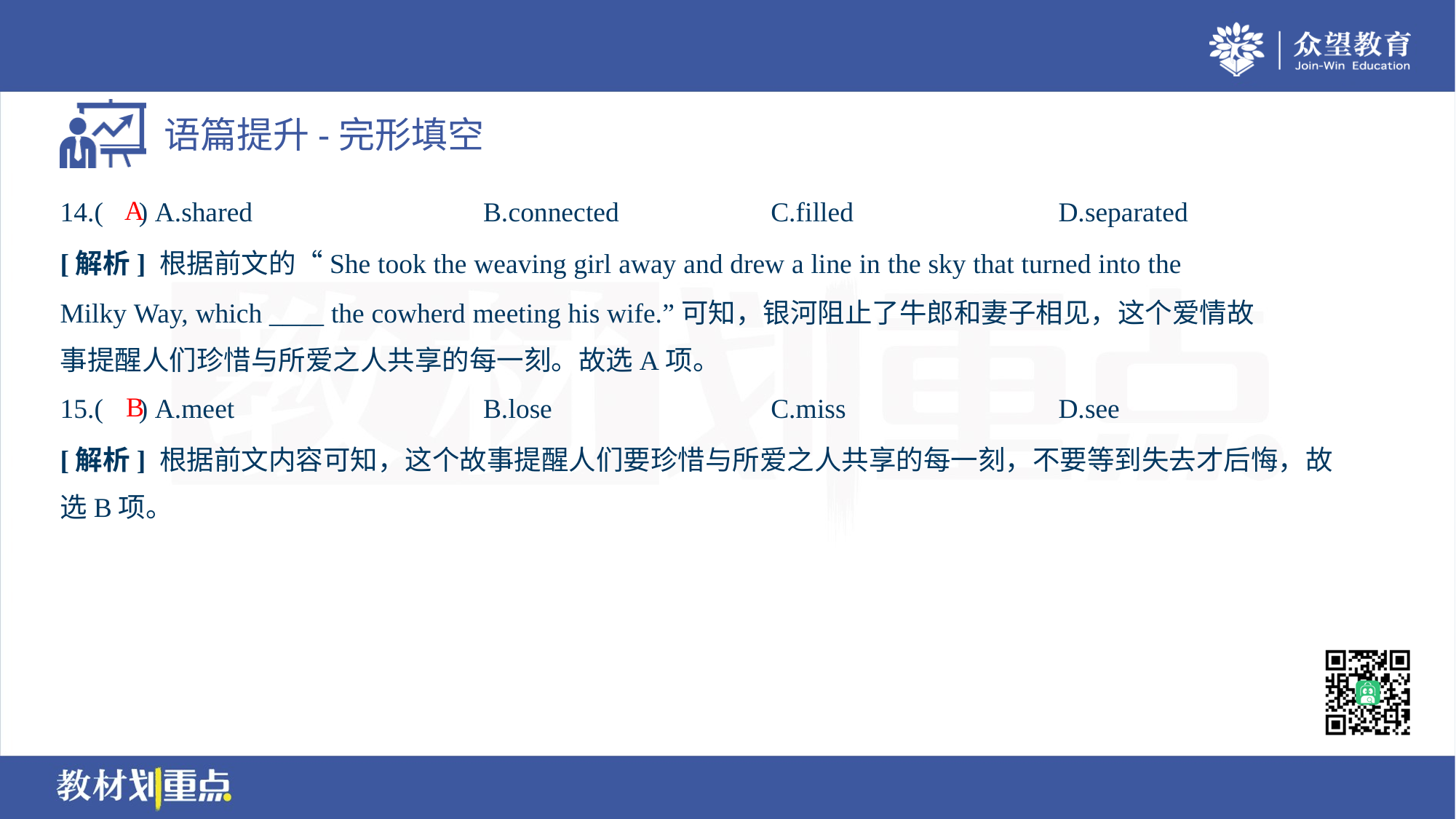

A
14.(     ) A.shared	B.connected	C.filled	D.separated
[解析] 根据前文的“She took the weaving girl away and drew a line in the sky that turned into the
Milky Way, which ____ the cowherd meeting his wife.”可知，银河阻止了牛郎和妻子相见，这个爱情故
事提醒人们珍惜与所爱之人共享的每一刻。故选A项。
B
15.(     ) A.meet	B.lose	C.miss	D.see
[解析] 根据前文内容可知，这个故事提醒人们要珍惜与所爱之人共享的每一刻，不要等到失去才后悔，故
选B项。